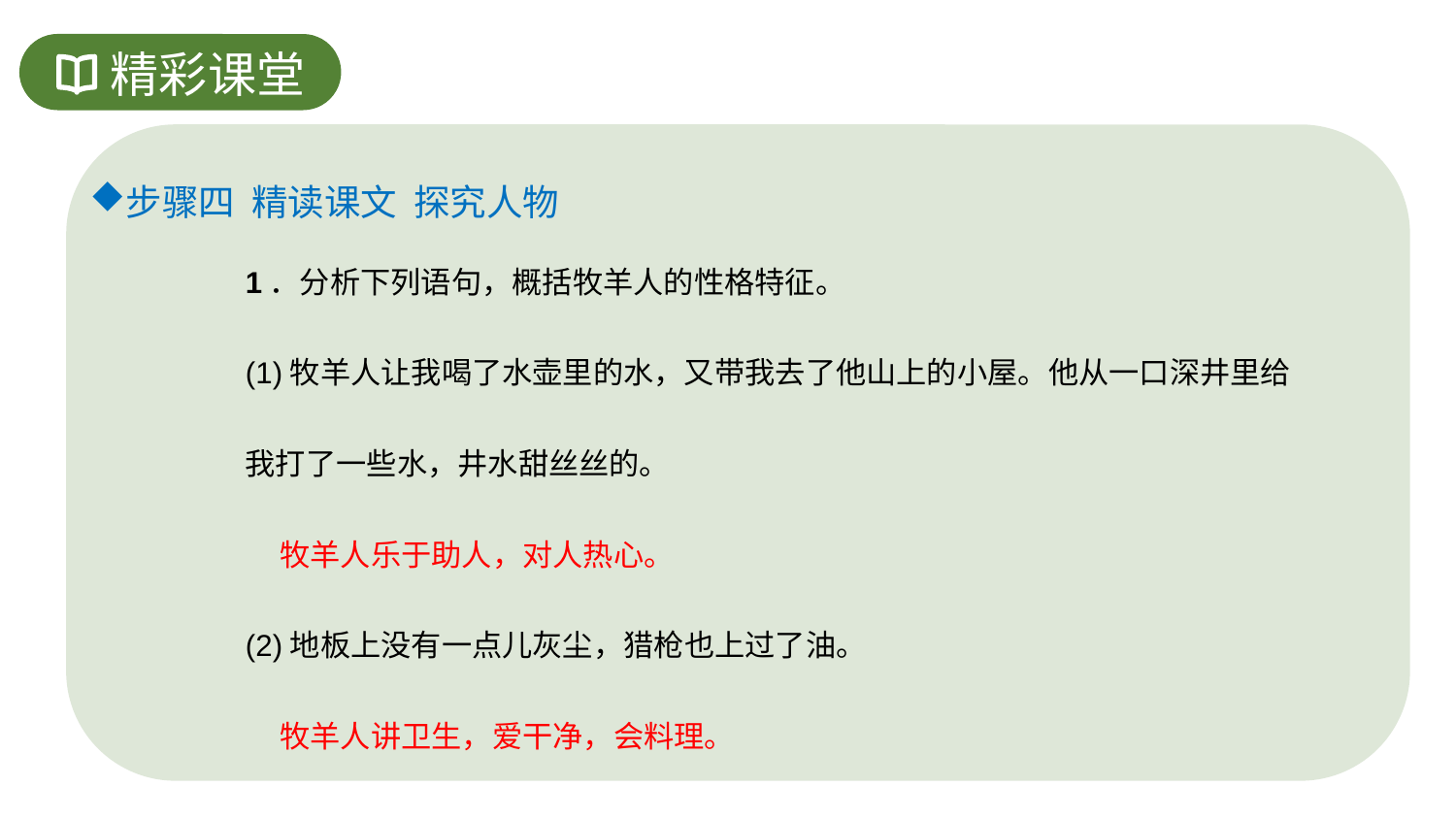

精彩课堂

步骤四  精读课文  探究人物
1．分析下列语句，概括牧羊人的性格特征。
(1)牧羊人让我喝了水壶里的水，又带我去了他山上的小屋。他从一口深井里给我打了一些水，井水甜丝丝的。
    牧羊人乐于助人，对人热心。
(2)地板上没有一点儿灰尘，猎枪也上过了油。
    牧羊人讲卫生，爱干净，会料理。